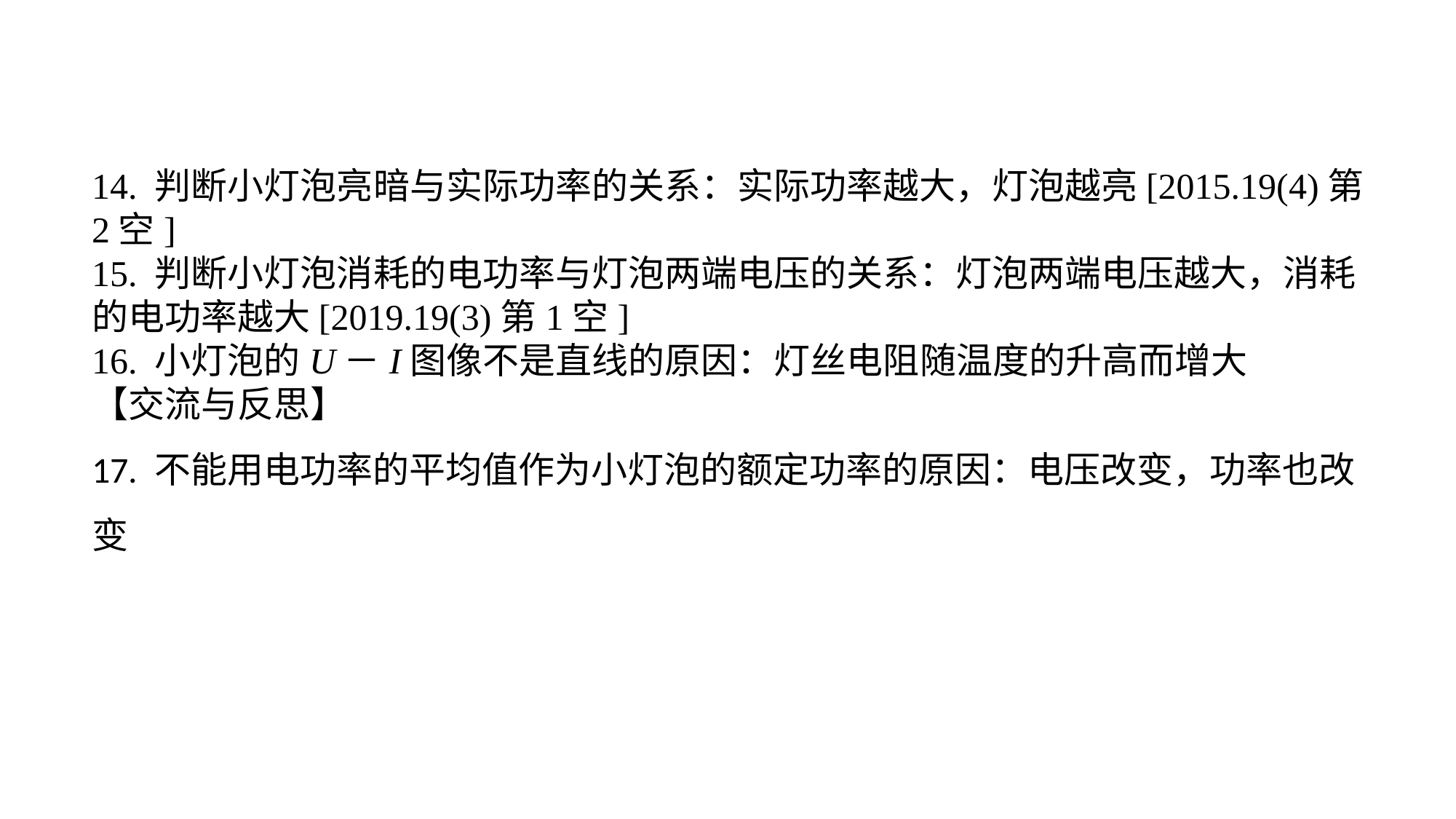

14. 判断小灯泡亮暗与实际功率的关系：实际功率越大，灯泡越亮[2015.19(4)第2空]15. 判断小灯泡消耗的电功率与灯泡两端电压的关系：灯泡两端电压越大，消耗的电功率越大[2019.19(3)第1空]16. 小灯泡的U－I图像不是直线的原因：灯丝电阻随温度的升高而增大【交流与反思】17. 不能用电功率的平均值作为小灯泡的额定功率的原因：电压改变，功率也改变